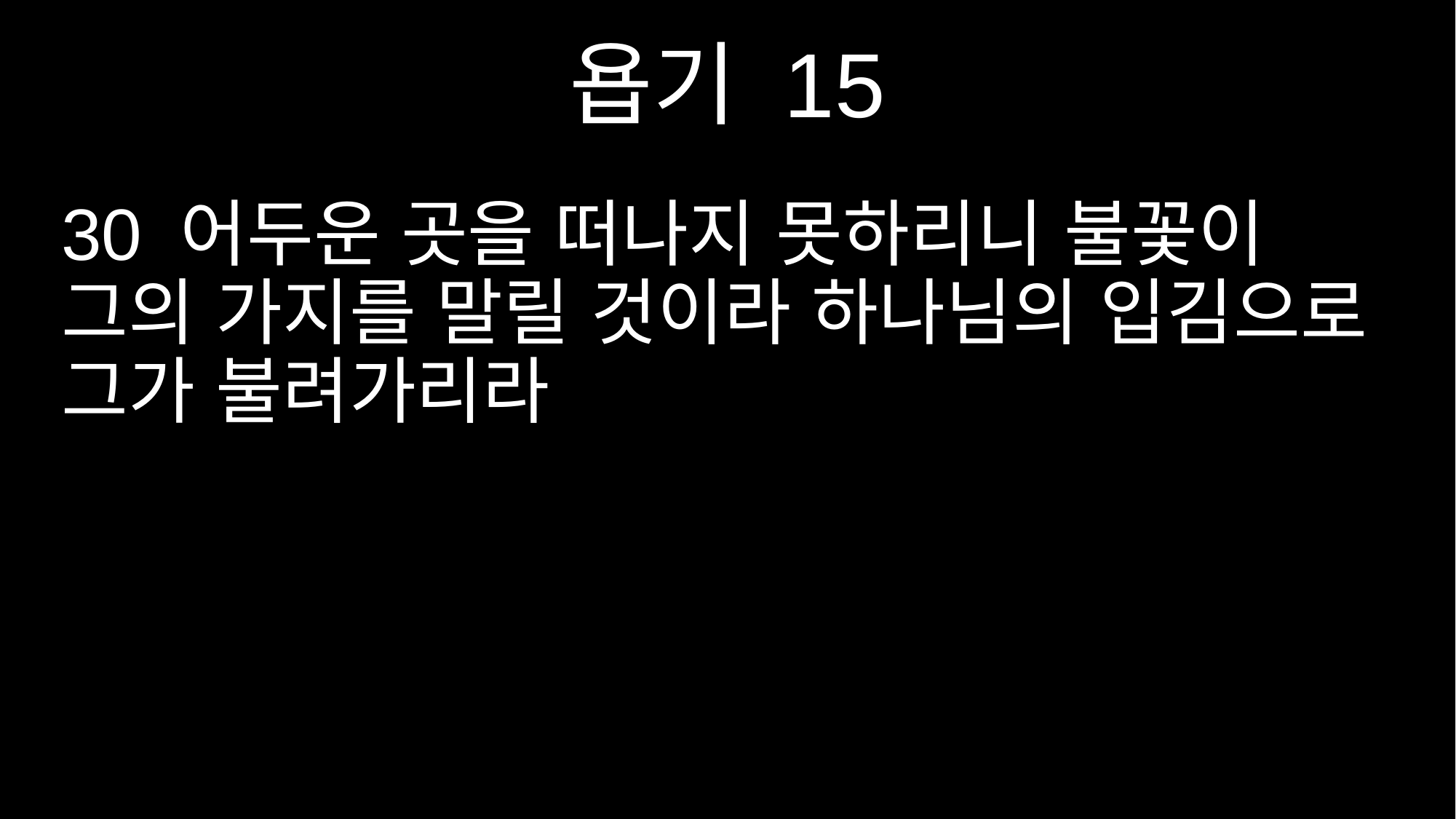

욥기 15
30 어두운 곳을 떠나지 못하리니 불꽃이 그의 가지를 말릴 것이라 하나님의 입김으로 그가 불려가리라